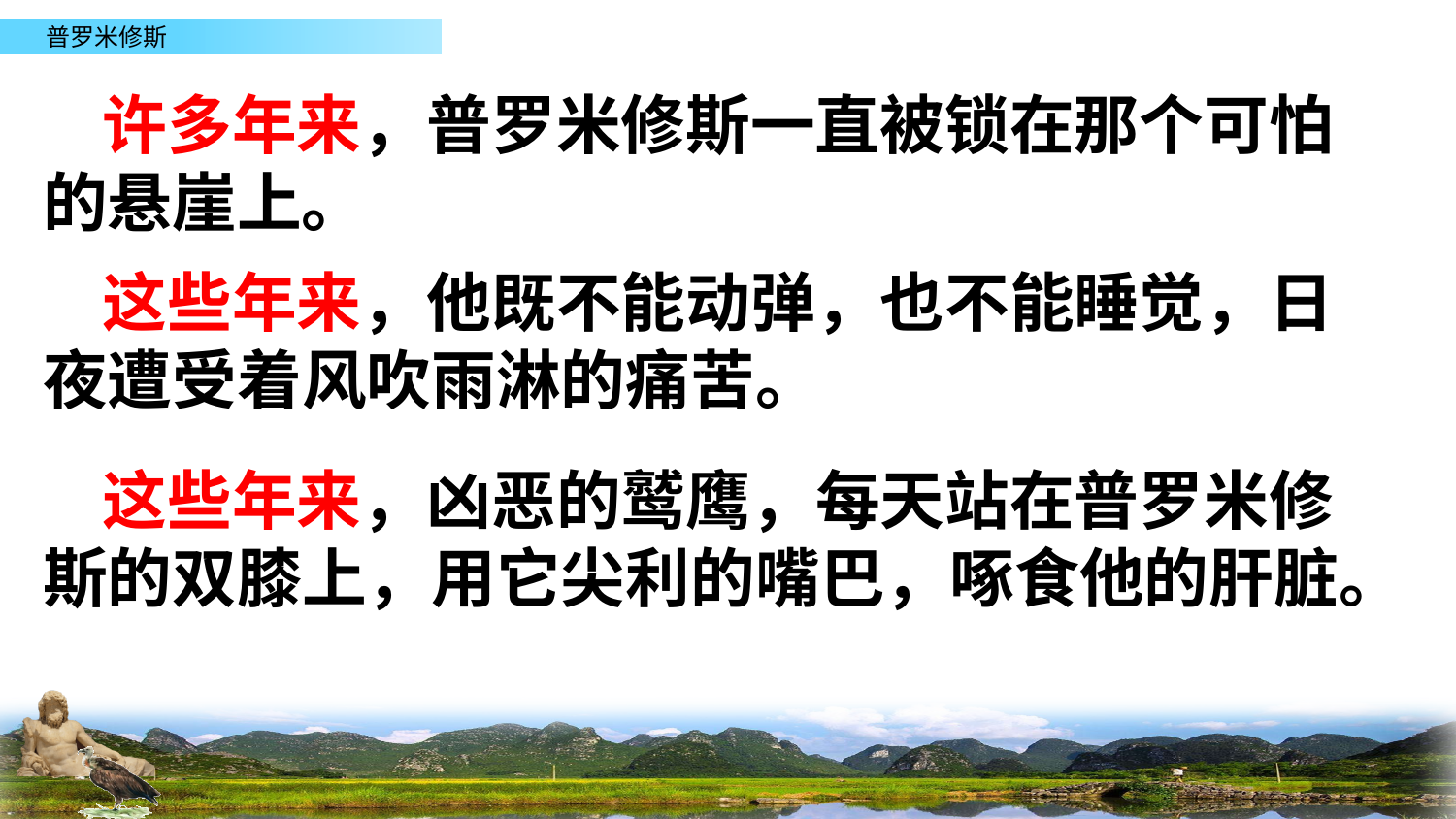

许多年来，普罗米修斯一直被锁在那个可怕的悬崖上。

   这些年来，他既不能动弹，也不能睡觉，日夜遭受着风吹雨淋的痛苦。
   这些年来，凶恶的鹫鹰，每天站在普罗米修斯的双膝上，用它尖利的嘴巴，啄食他的肝脏。